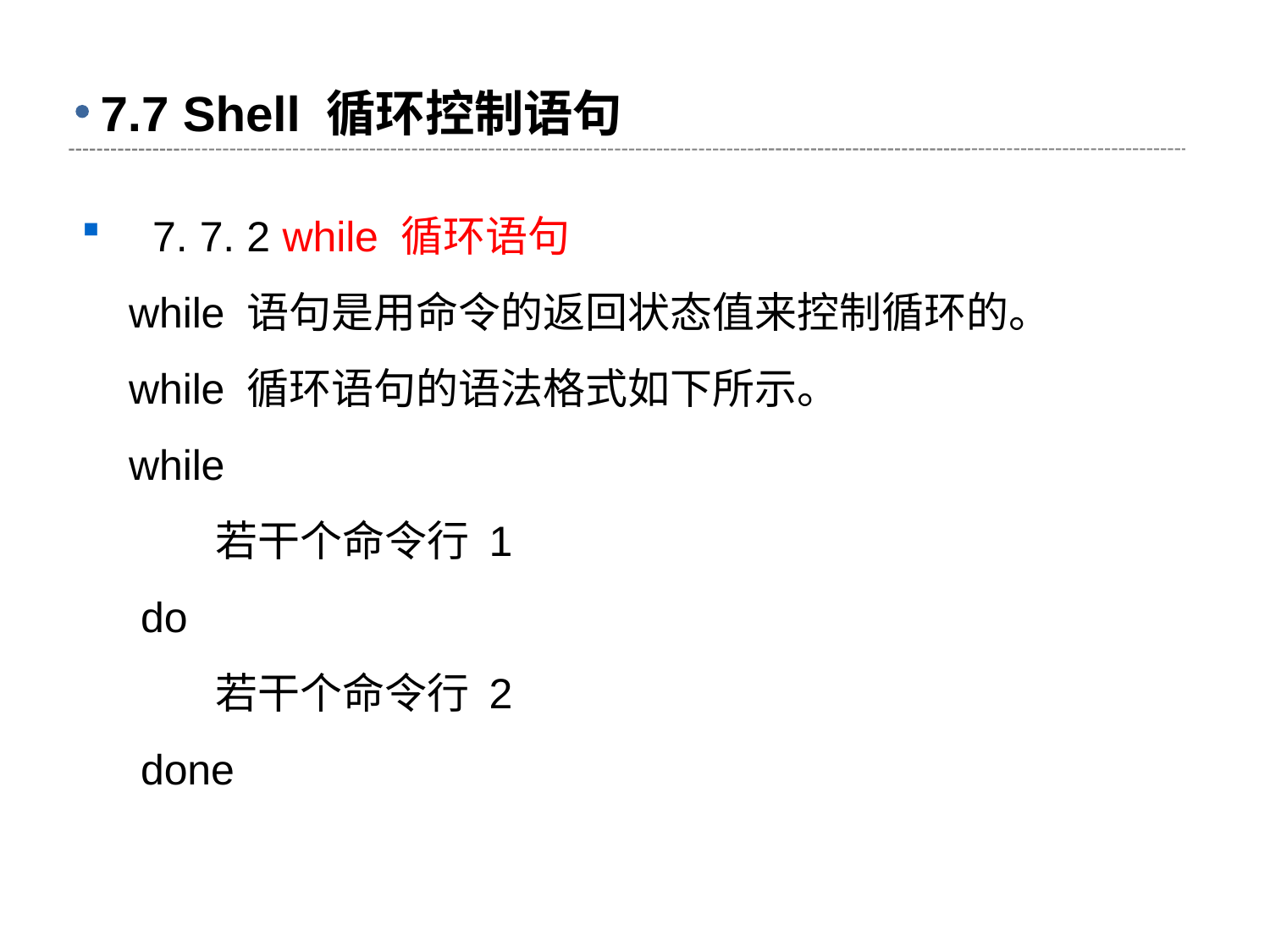

# 7.7 Shell 循环控制语句

  7. 7. 2 while 循环语句
    while 语句是用命令的返回状态值来控制循环的。
    while 循环语句的语法格式如下所示。
    while
             若干个命令行 1
     do
             若干个命令行 2
     done